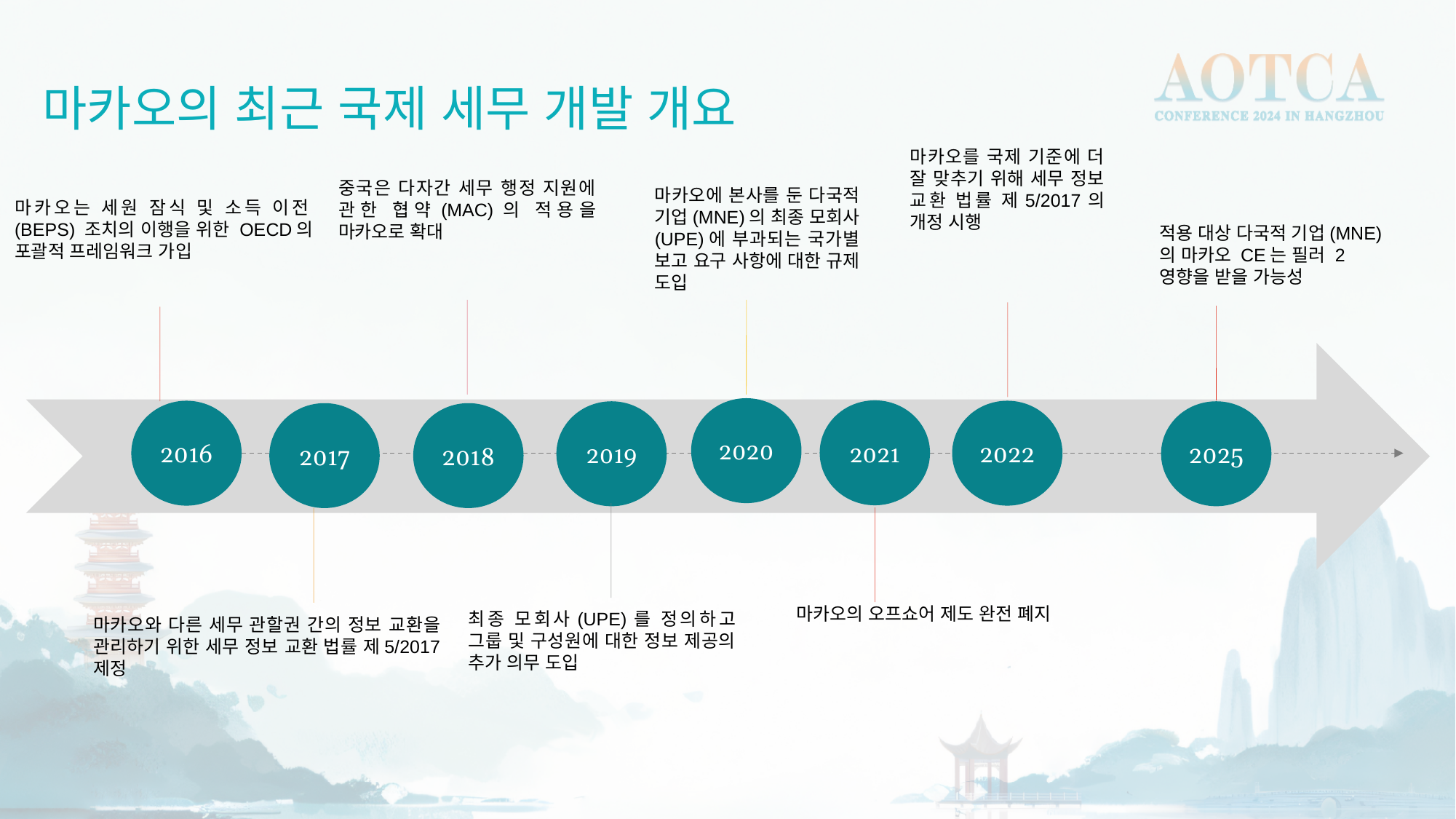

마카오의 최근 국제 세무 개발 개요
마카오를 국제 기준에 더 잘 맞추기 위해 세무 정보 교환 법률 제5/2017의 개정 시행
중국은 다자간 세무 행정 지원에 관한 협약(MAC)의 적용을 마카오로 확대
마카오에 본사를 둔 다국적 기업(MNE)의 최종 모회사(UPE)에 부과되는 국가별 보고 요구 사항에 대한 규제 도입
마카오는 세원 잠식 및 소득 이전(BEPS) 조치의 이행을 위한 OECD의 포괄적 프레임워크 가입
적용 대상 다국적 기업(MNE)의 마카오 CE는 필러 2 영향을 받을 가능성

2020
2021
2016
2022
2019
2025
2017
2018

마카오의 오프쇼어 제도 완전 폐지
최종 모회사(UPE)를 정의하고 그룹 및 구성원에 대한 정보 제공의 추가 의무 도입
마카오와 다른 세무 관할권 간의 정보 교환을 관리하기 위한 세무 정보 교환 법률 제5/2017 제정